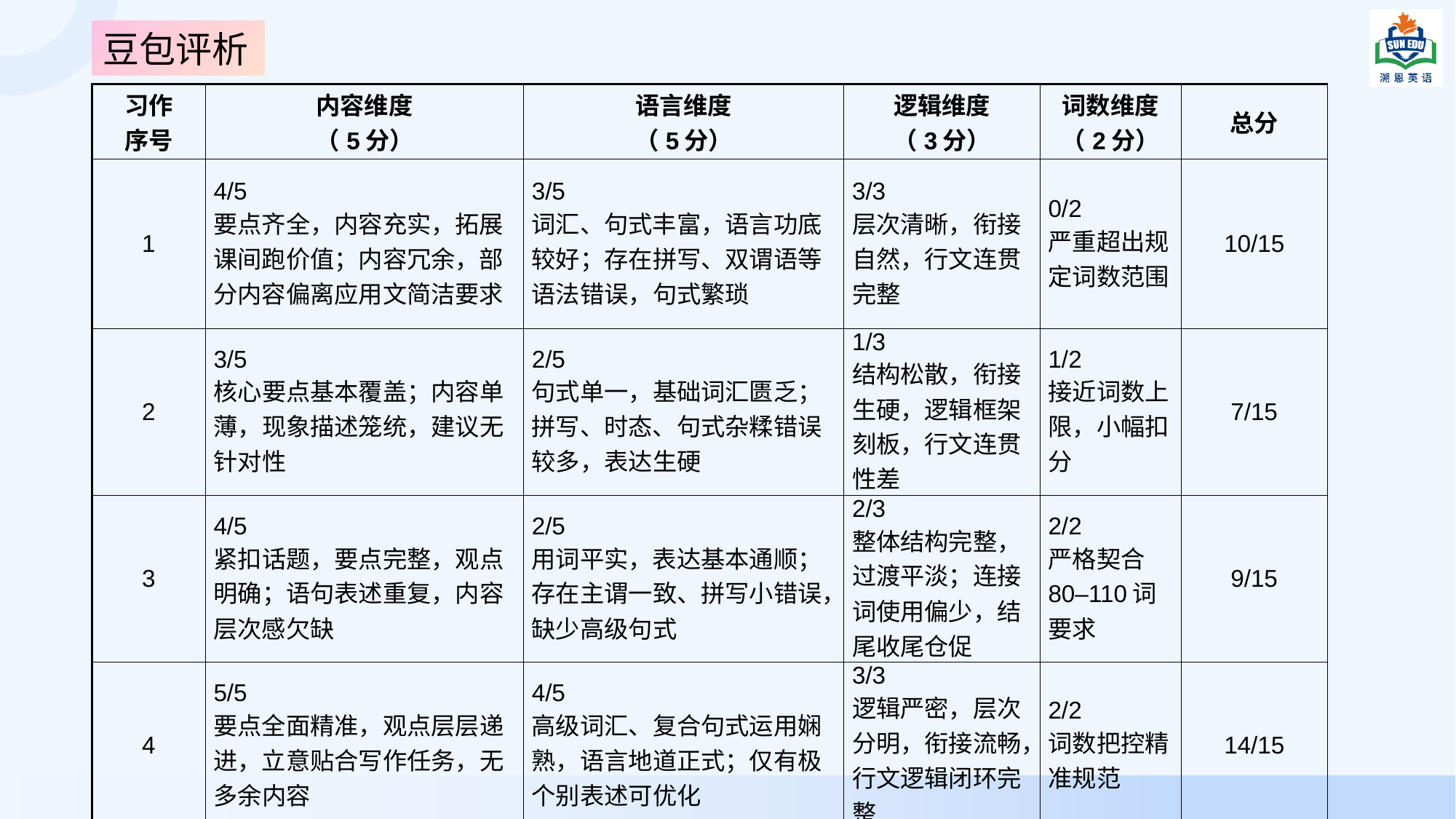

豆包评析
| 习作 序号 | 内容维度 （5分） | 语言维度 （5分） | 逻辑维度 （3分） | 词数维度 （2分） | 总分 |
| --- | --- | --- | --- | --- | --- |
| 1 | 4/5 要点齐全，内容充实，拓展课间跑价值；内容冗余，部分内容偏离应用文简洁要求 | 3/5 词汇、句式丰富，语言功底较好；存在拼写、双谓语等语法错误，句式繁琐 | 3/3 层次清晰，衔接自然，行文连贯完整 | 0/2 严重超出规定词数范围 | 10/15 |
| 2 | 3/5 核心要点基本覆盖；内容单薄，现象描述笼统，建议无针对性 | 2/5 句式单一，基础词汇匮乏；拼写、时态、句式杂糅错误较多，表达生硬 | 1/3 结构松散，衔接生硬，逻辑框架刻板，行文连贯性差 | 1/2 接近词数上限，小幅扣分 | 7/15 |
| 3 | 4/5 紧扣话题，要点完整，观点明确；语句表述重复，内容层次感欠缺 | 2/5 用词平实，表达基本通顺；存在主谓一致、拼写小错误，缺少高级句式 | 2/3 整体结构完整，过渡平淡；连接词使用偏少，结尾收尾仓促 | 2/2 严格契合80–110词要求 | 9/15 |
| 4 | 5/5 要点全面精准，观点层层递进，立意贴合写作任务，无多余内容 | 4/5 高级词汇、复合句式运用娴熟，语言地道正式；仅有极个别表述可优化 | 3/3 逻辑严密，层次分明，衔接流畅，行文逻辑闭环完整 | 2/2 词数把控精准规范 | 14/15 |